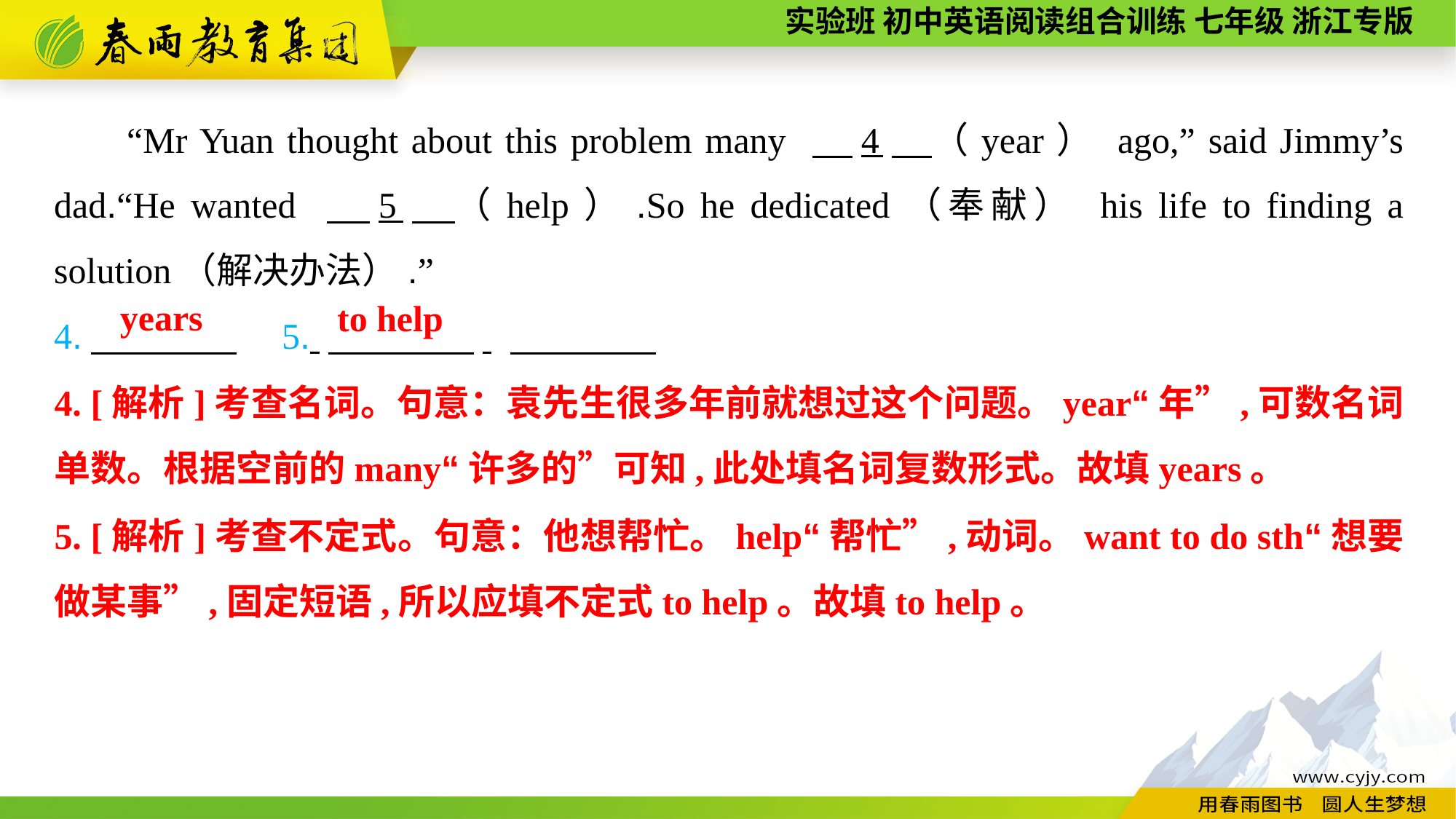

“Mr Yuan thought about this problem many 　4　（year） ago,” said Jimmy’s dad.“He wanted 　5　（help）.So he dedicated（奉献） his life to finding a solution（解决办法）.”
4.　　　　　5. 　　　　.
years
to help
4. [解析]考查名词。句意：袁先生很多年前就想过这个问题。year“年”,可数名词单数。根据空前的many“许多的”可知,此处填名词复数形式。故填years。
5. [解析]考查不定式。句意：他想帮忙。help“帮忙”,动词。want to do sth“想要做某事”,固定短语,所以应填不定式to help。故填to help。